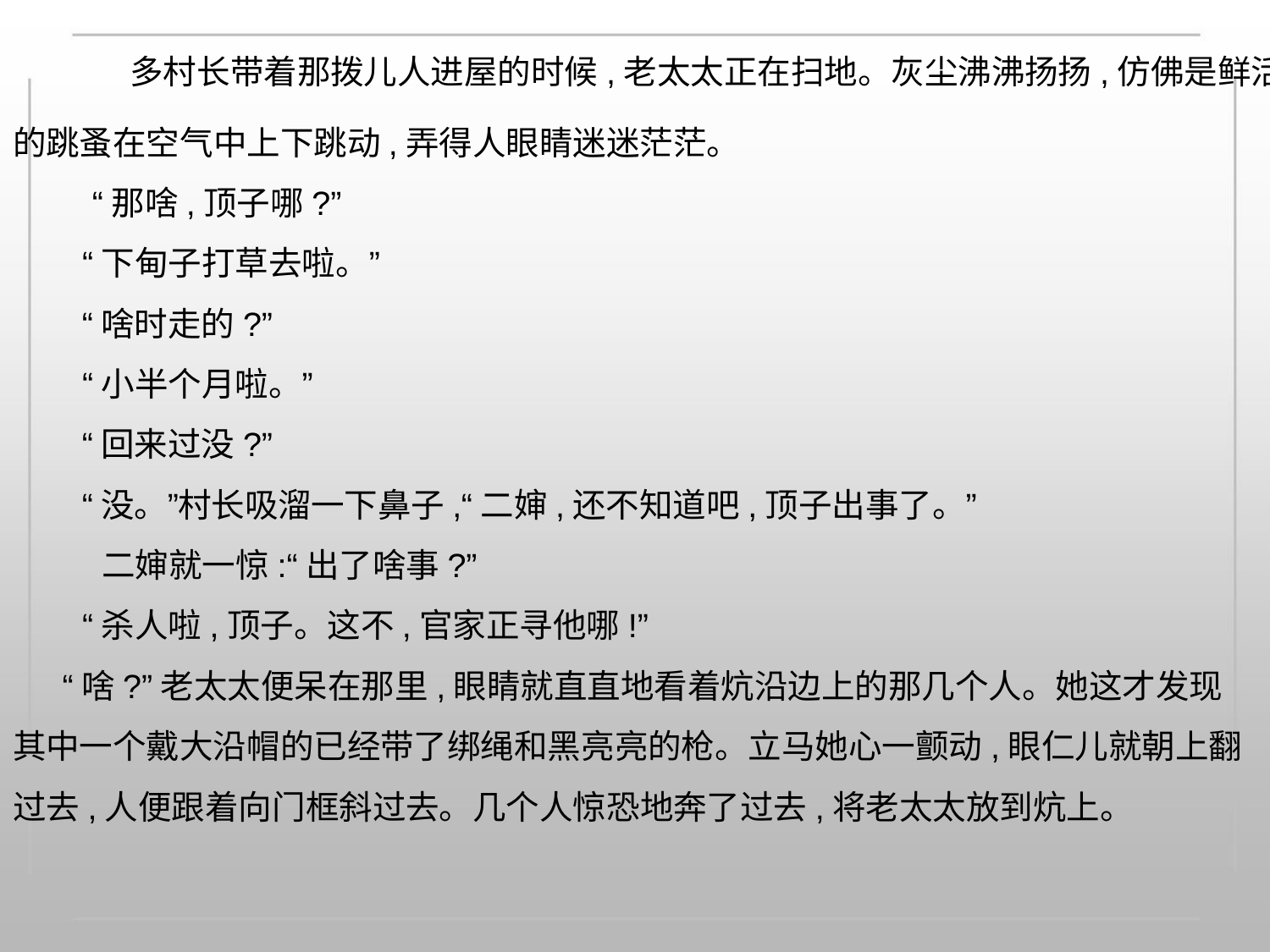

多村长带着那拨儿人进屋的时候,老太太正在扫地。灰尘沸沸扬扬,仿佛是鲜活
的跳蚤在空气中上下跳动,弄得人眼睛迷迷茫茫。
“那啥,顶子哪?”
“下甸子打草去啦。”
“啥时走的?”
“小半个月啦。”
“回来过没?”
“没。”村长吸溜一下鼻子,“二婶,还不知道吧,顶子出事了。”
二婶就一惊:“出了啥事?”
“杀人啦,顶子。这不,官家正寻他哪!”
“啥?”老太太便呆在那里,眼睛就直直地看着炕沿边上的那几个人。她这才发现
其中一个戴大沿帽的已经带了绑绳和黑亮亮的枪。立马她心一颤动,眼仁儿就朝上翻
过去,人便跟着向门框斜过去。几个人惊恐地奔了过去,将老太太放到炕上。